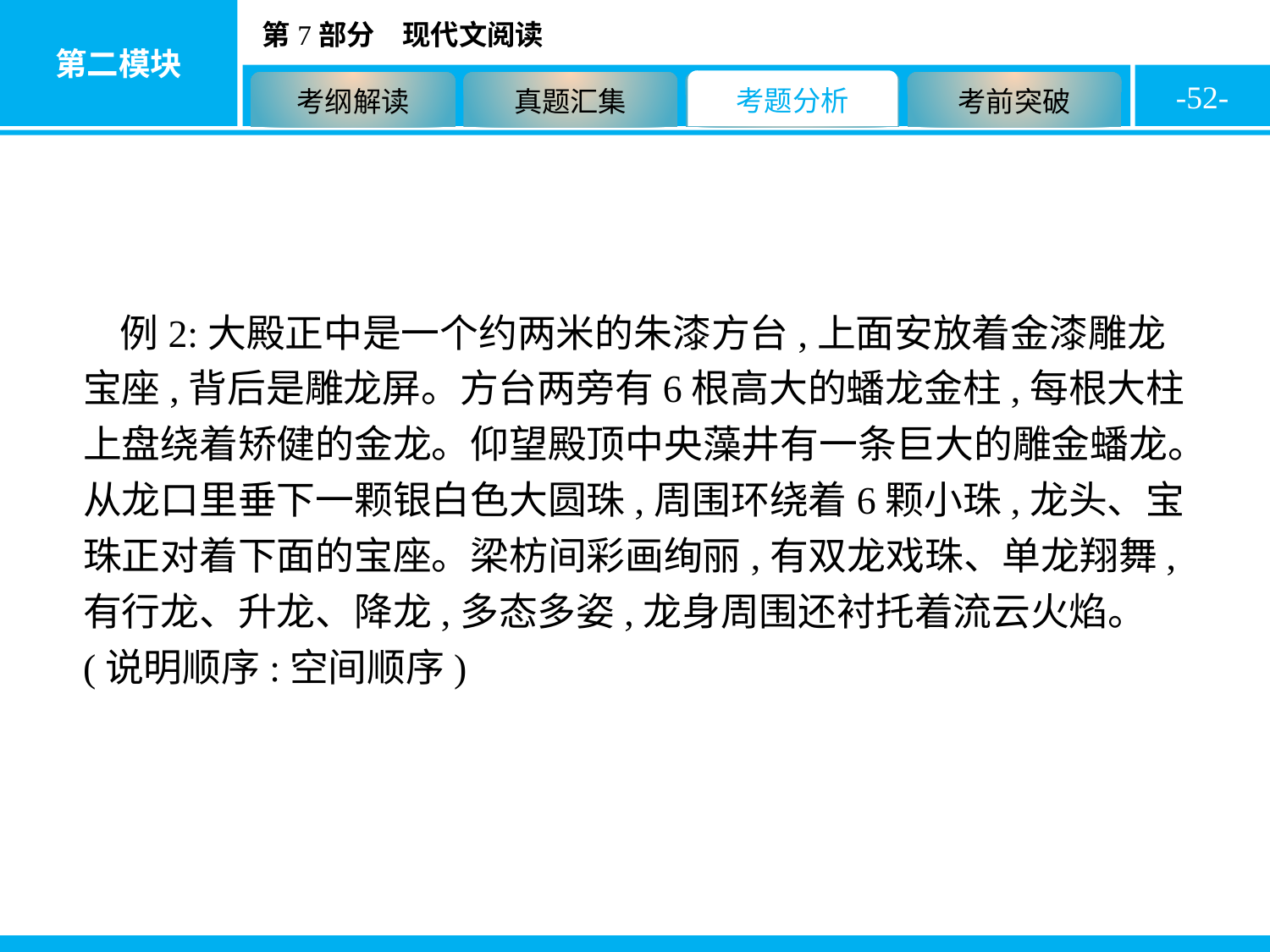

-52-
例2:大殿正中是一个约两米的朱漆方台,上面安放着金漆雕龙宝座,背后是雕龙屏。方台两旁有6根高大的蟠龙金柱,每根大柱上盘绕着矫健的金龙。仰望殿顶中央藻井有一条巨大的雕金蟠龙。从龙口里垂下一颗银白色大圆珠,周围环绕着6颗小珠,龙头、宝珠正对着下面的宝座。梁枋间彩画绚丽,有双龙戏珠、单龙翔舞,有行龙、升龙、降龙,多态多姿,龙身周围还衬托着流云火焰。(说明顺序:空间顺序)